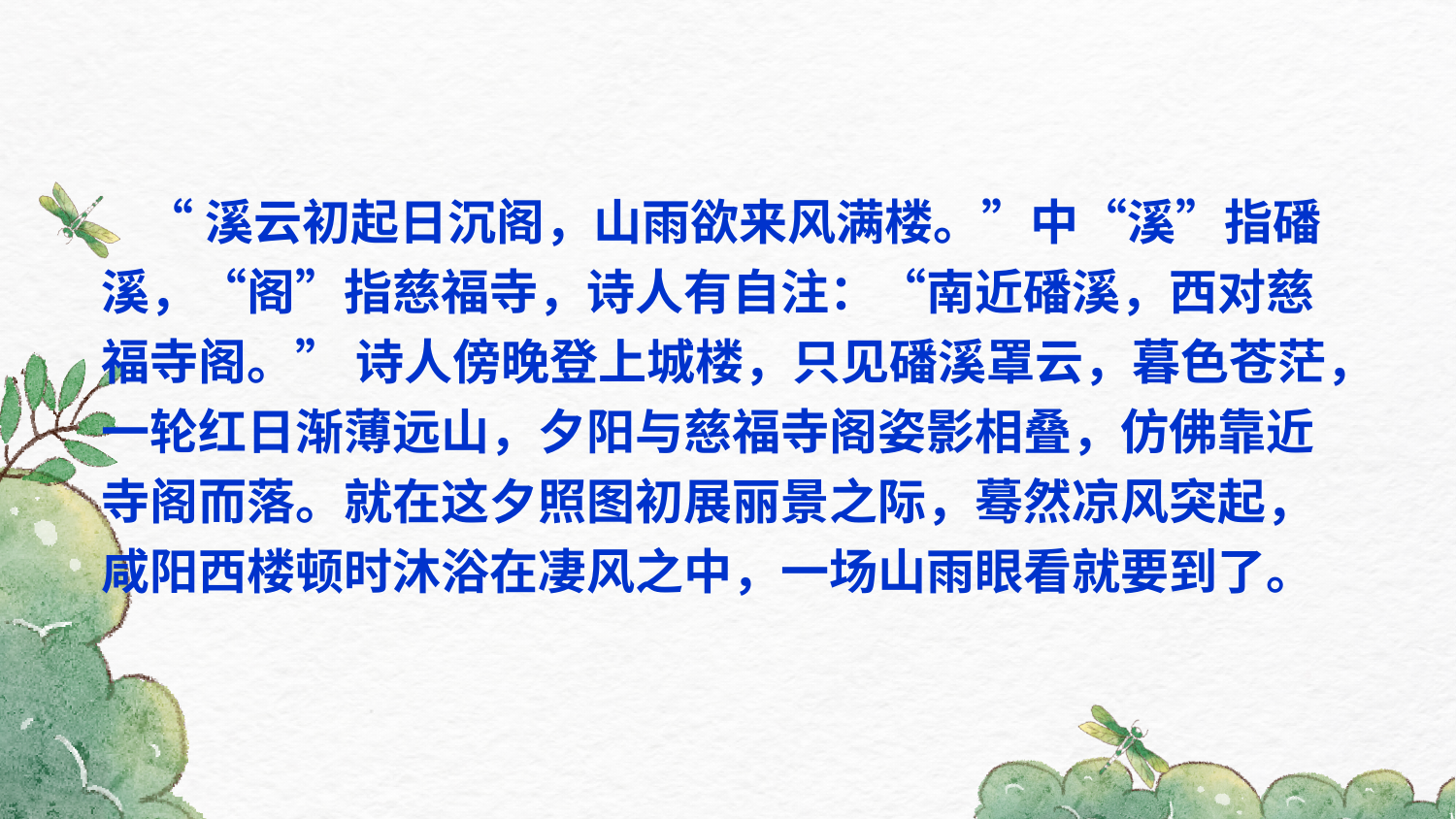

“溪云初起日沉阁，山雨欲来风满楼。”中“溪”指磻溪，“阁”指慈福寺，诗人有自注：“南近磻溪，西对慈福寺阁。” 诗人傍晚登上城楼，只见磻溪罩云，暮色苍茫，一轮红日渐薄远山，夕阳与慈福寺阁姿影相叠，仿佛靠近寺阁而落。就在这夕照图初展丽景之际，蓦然凉风突起，咸阳西楼顿时沐浴在凄风之中，一场山雨眼看就要到了。